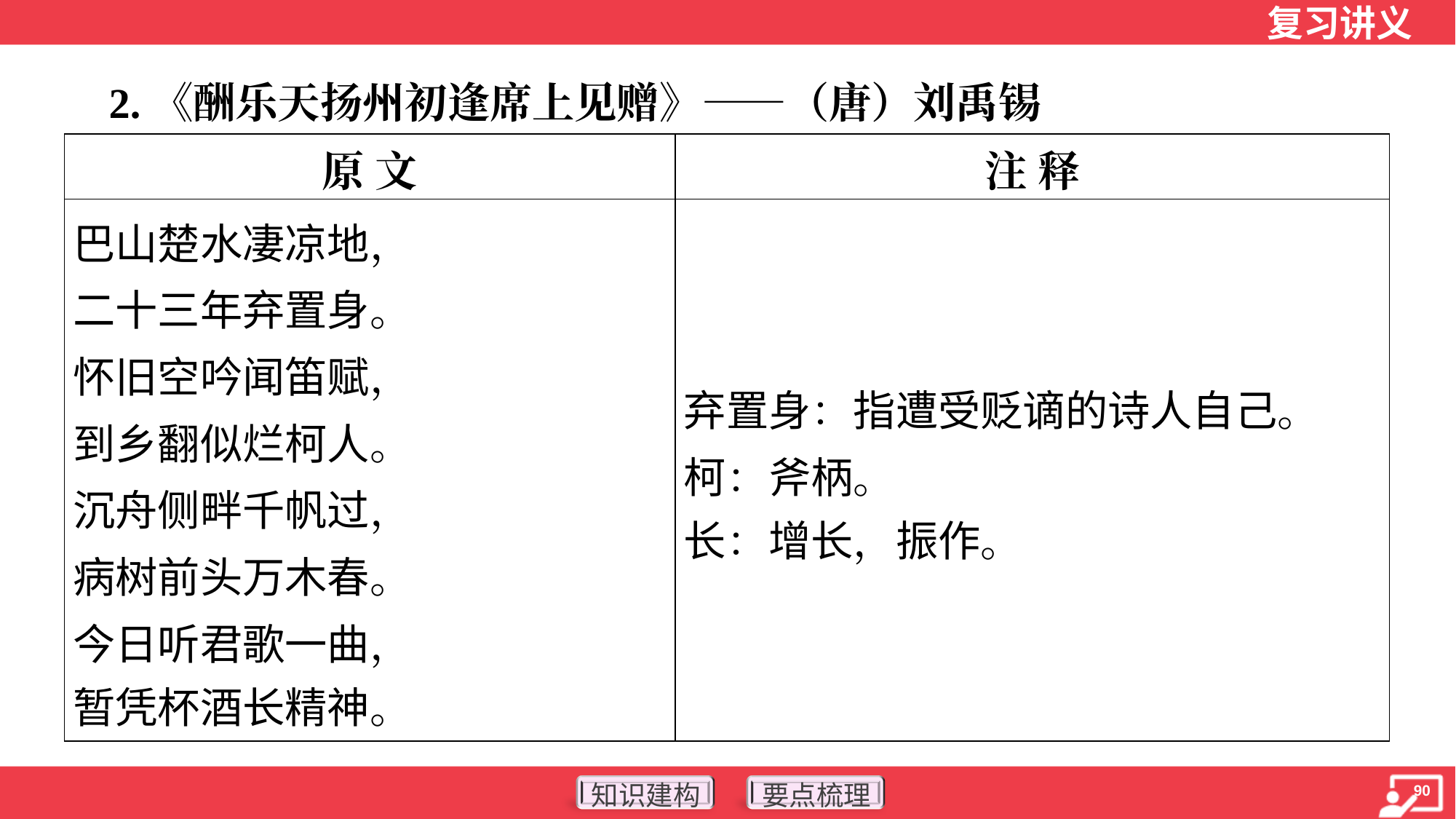

2.《酬乐天扬州初逢席上见赠》——（唐）刘禹锡
| 原 文 | 注 释 |
| --- | --- |
| 巴山楚水凄凉地， 二十三年弃置身。 怀旧空吟闻笛赋， 到乡翻似烂柯人。 沉舟侧畔千帆过， 病树前头万木春。 今日听君歌一曲， 暂凭杯酒长精神。 | 弃置身：指遭受贬谪的诗人自己。 柯：斧柄。 长：增长，振作。 |